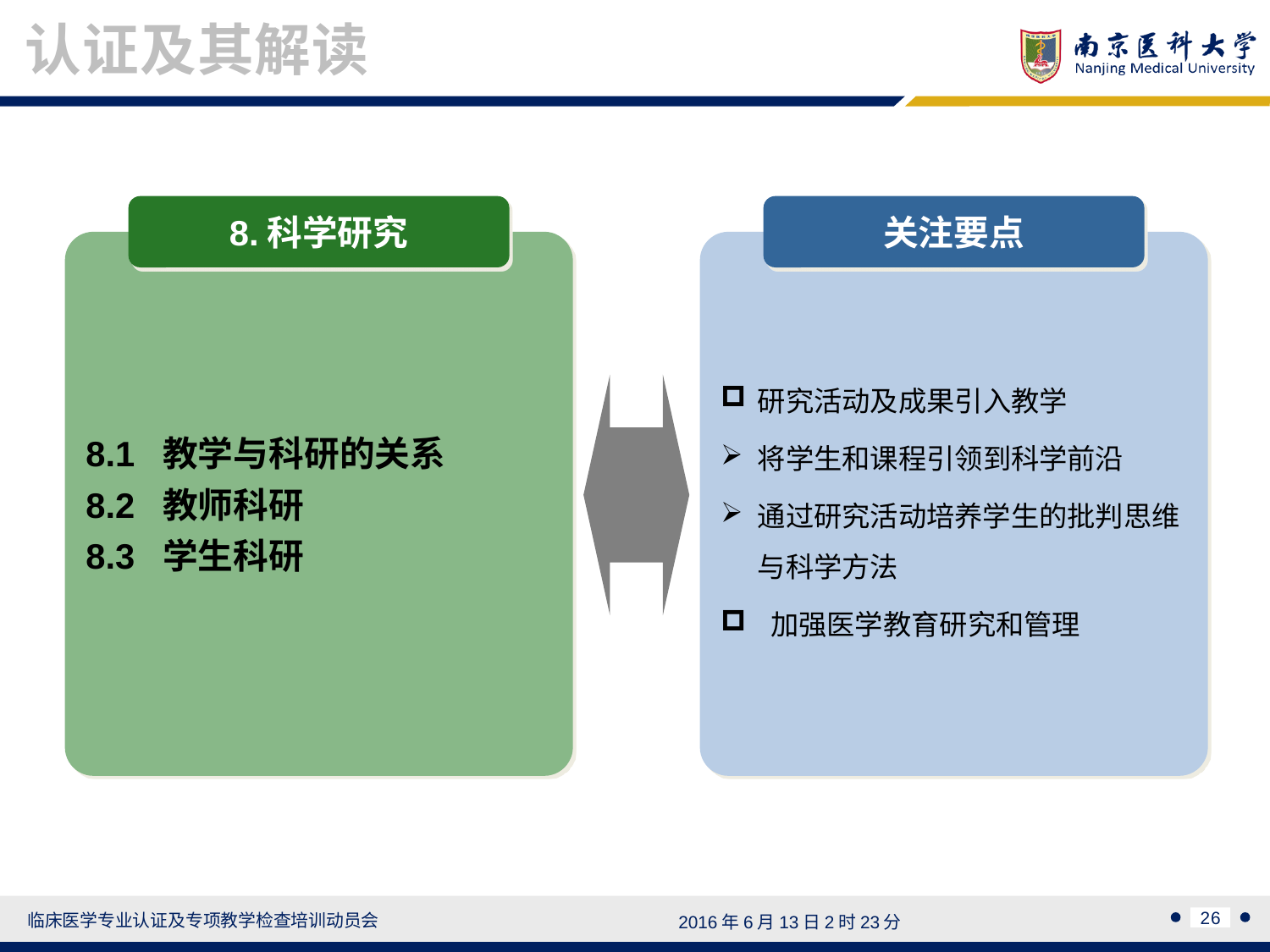

认证及其解读
8.科学研究
8.1  教学与科研的关系
8.2  教师科研
8.3  学生科研
关注要点
研究活动及成果引入教学
将学生和课程引领到科学前沿
通过研究活动培养学生的批判思维与科学方法
 加强医学教育研究和管理